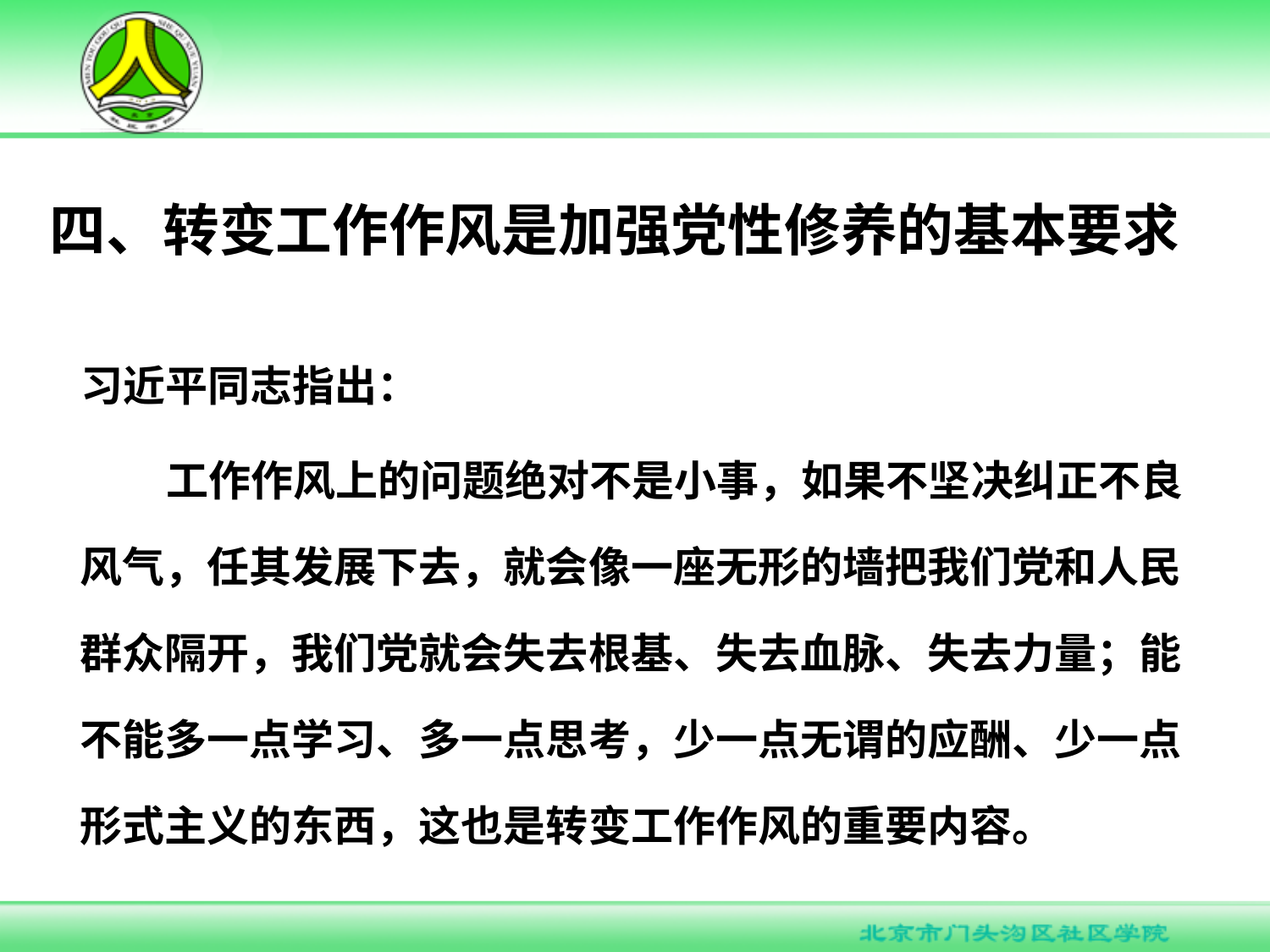

# 四、转变工作作风是加强党性修养的基本要求
    习近平同志指出：
             工作作风上的问题绝对不是小事，如果不坚决纠正不良风气，任其发展下去，就会像一座无形的墙把我们党和人民群众隔开，我们党就会失去根基、失去血脉、失去力量；能不能多一点学习、多一点思考，少一点无谓的应酬、少一点形式主义的东西，这也是转变工作作风的重要内容。